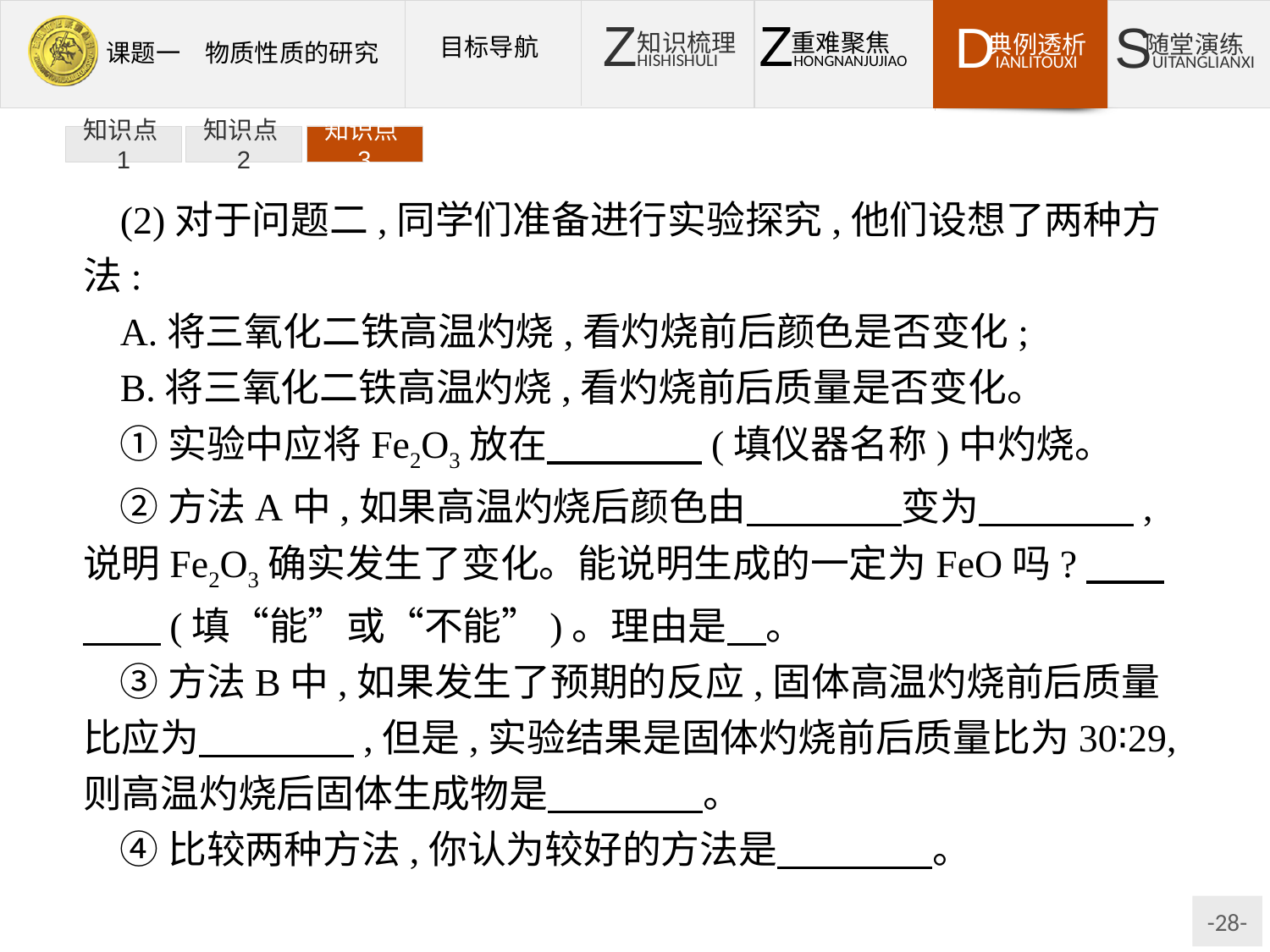

知识点1
知识点2
知识点3
(2)对于问题二,同学们准备进行实验探究,他们设想了两种方法:
A.将三氧化二铁高温灼烧,看灼烧前后颜色是否变化;
B.将三氧化二铁高温灼烧,看灼烧前后质量是否变化。
①实验中应将Fe2O3放在　　　　(填仪器名称)中灼烧。
②方法A中,如果高温灼烧后颜色由　　　　变为　　　　,说明Fe2O3确实发生了变化。能说明生成的一定为FeO吗?　　　　(填“能”或“不能”)。理由是　。
③方法B中,如果发生了预期的反应,固体高温灼烧前后质量比应为　　　　,但是,实验结果是固体灼烧前后质量比为30∶29,则高温灼烧后固体生成物是　　　　。
④比较两种方法,你认为较好的方法是　　　　。